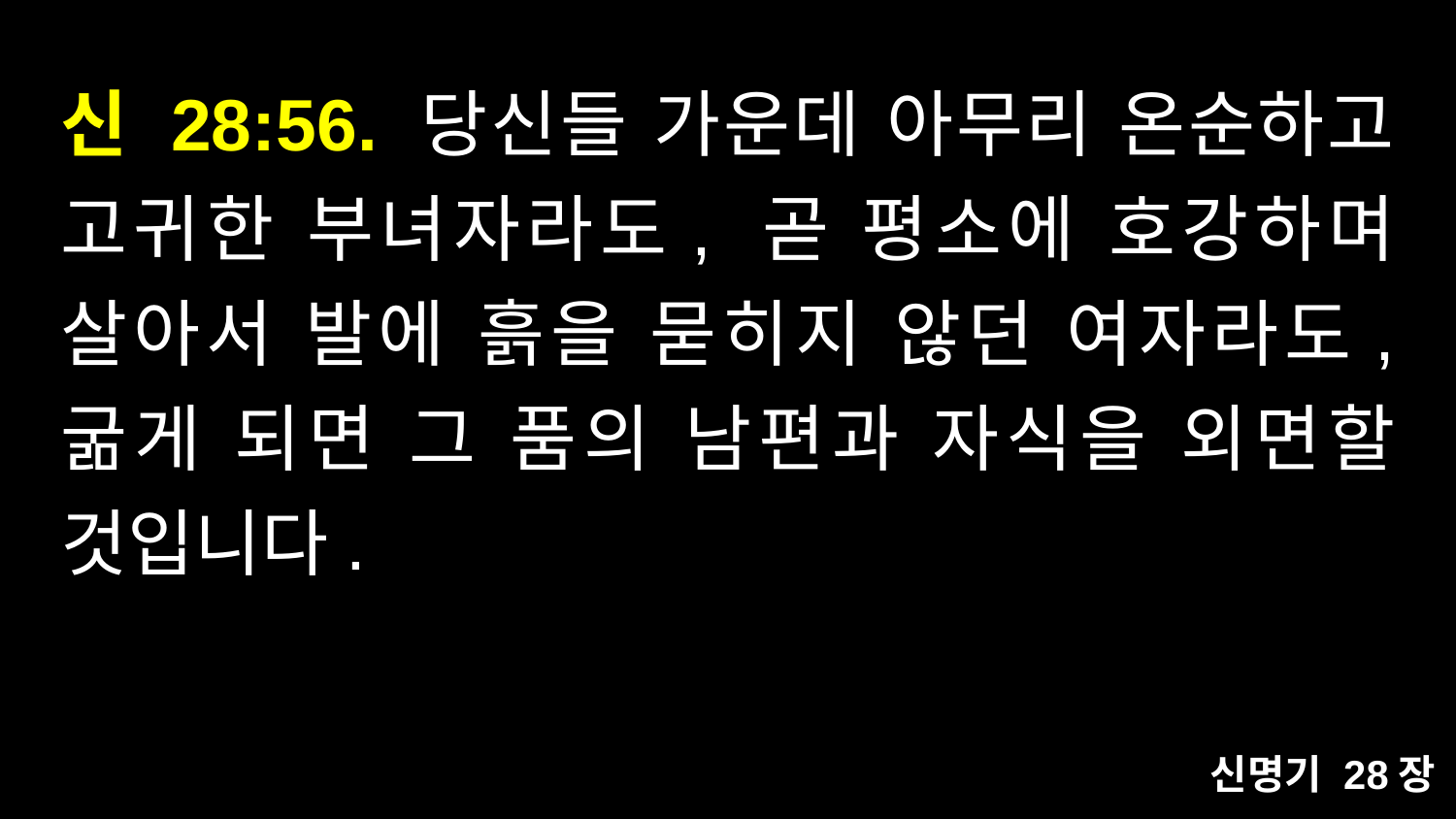

# 신 28:56. 당신들 가운데 아무리 온순하고 고귀한 부녀자라도, 곧 평소에 호강하며 살아서 발에 흙을 묻히지 않던 여자라도, 굶게 되면 그 품의 남편과 자식을 외면할 것입니다.
신명기 28장